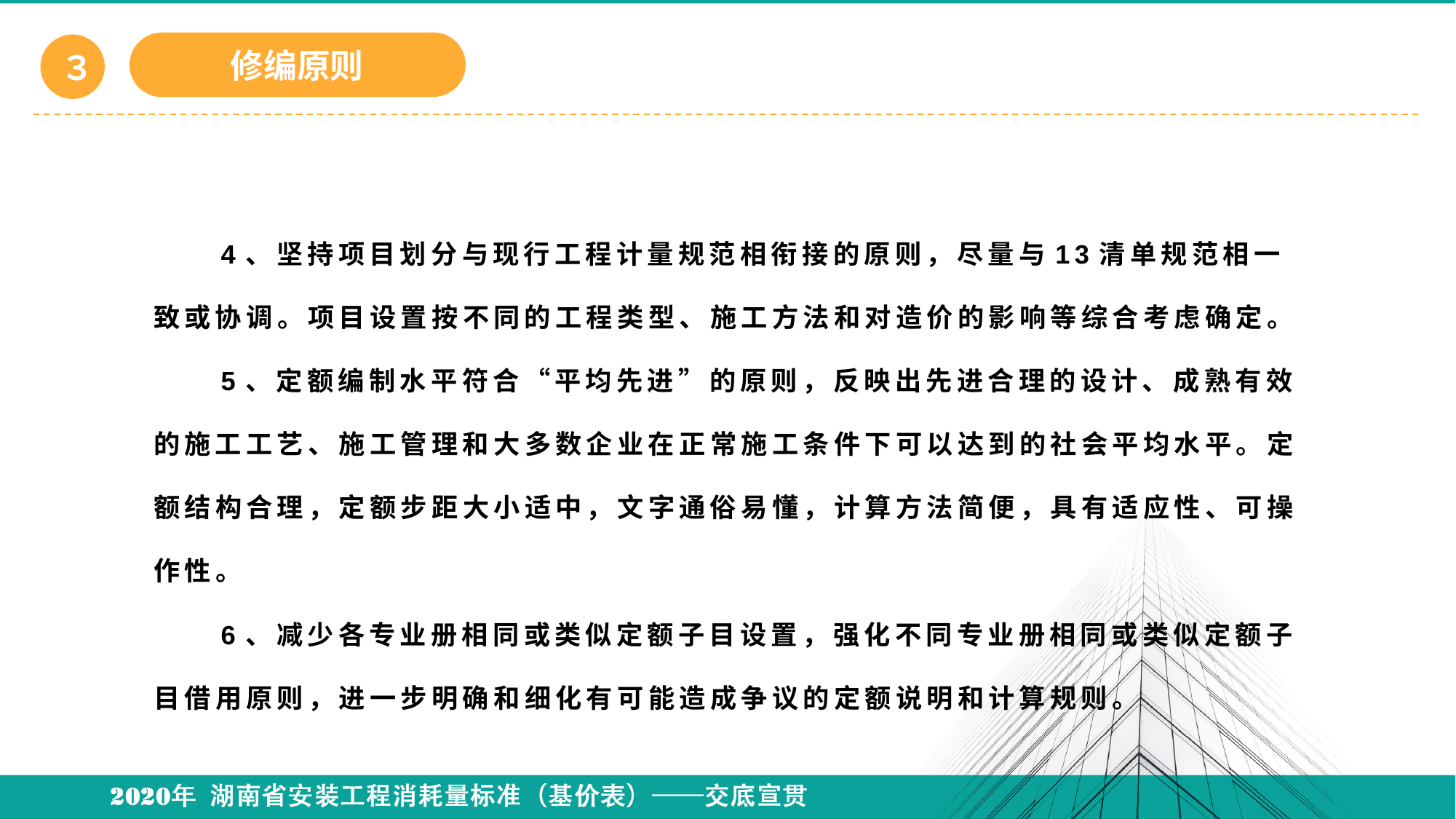

修编原则

３
# 4、坚持项目划分与现行工程计量规范相衔接的原则，尽量与13清单规范相一致或协调。项目设置按不同的工程类型、施工方法和对造价的影响等综合考虑确定。 　　5、定额编制水平符合“平均先进”的原则，反映出先进合理的设计、成熟有效的施工工艺、施工管理和大多数企业在正常施工条件下可以达到的社会平均水平。定额结构合理，定额步距大小适中，文字通俗易懂，计算方法简便，具有适应性、可操作性。 　　6、减少各专业册相同或类似定额子目设置，强化不同专业册相同或类似定额子目借用原则，进一步明确和细化有可能造成争议的定额说明和计算规则。